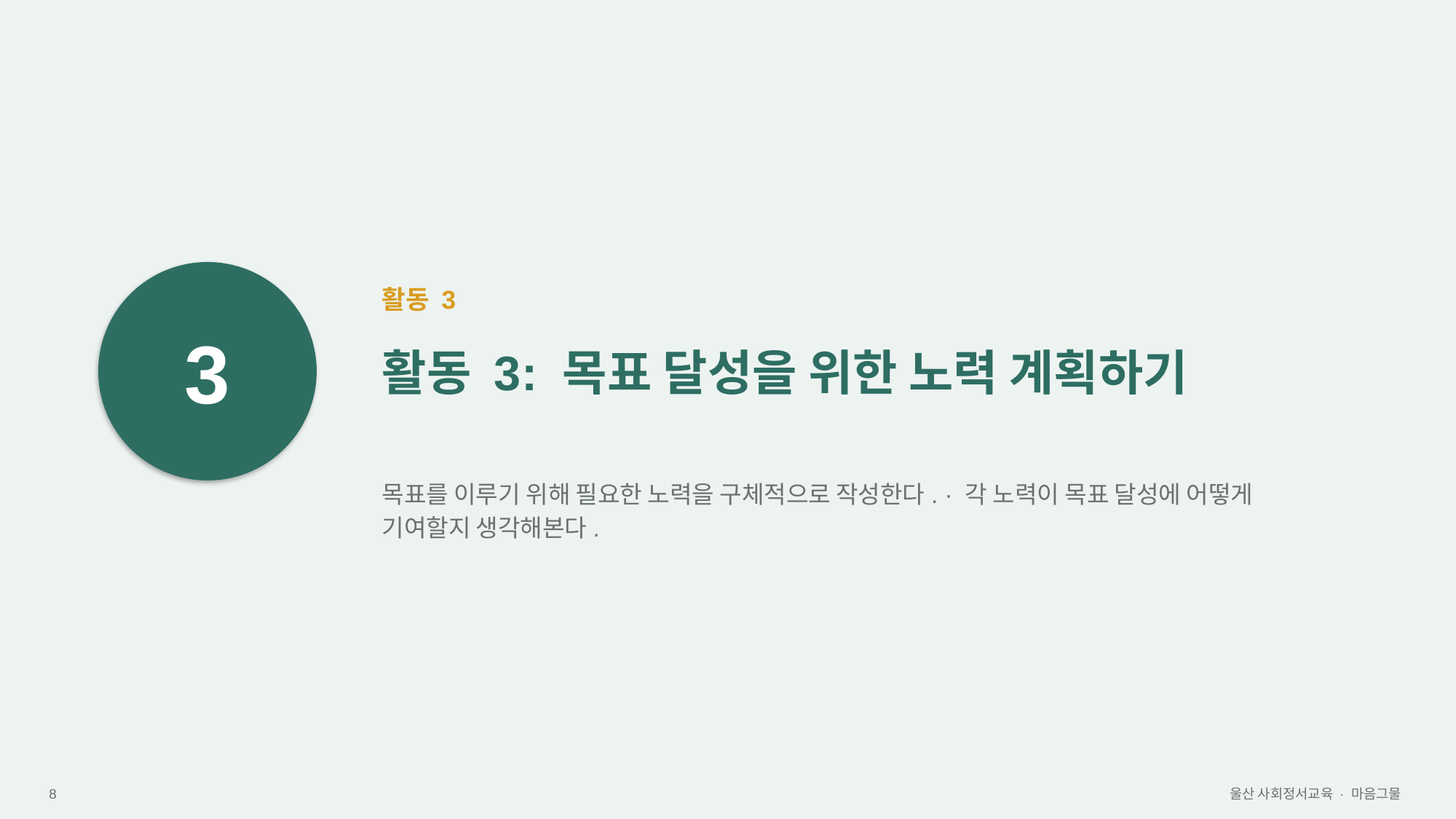

3
활동 3
활동 3: 목표 달성을 위한 노력 계획하기
목표를 이루기 위해 필요한 노력을 구체적으로 작성한다. · 각 노력이 목표 달성에 어떻게 기여할지 생각해본다.
8
울산 사회정서교육 · 마음그물